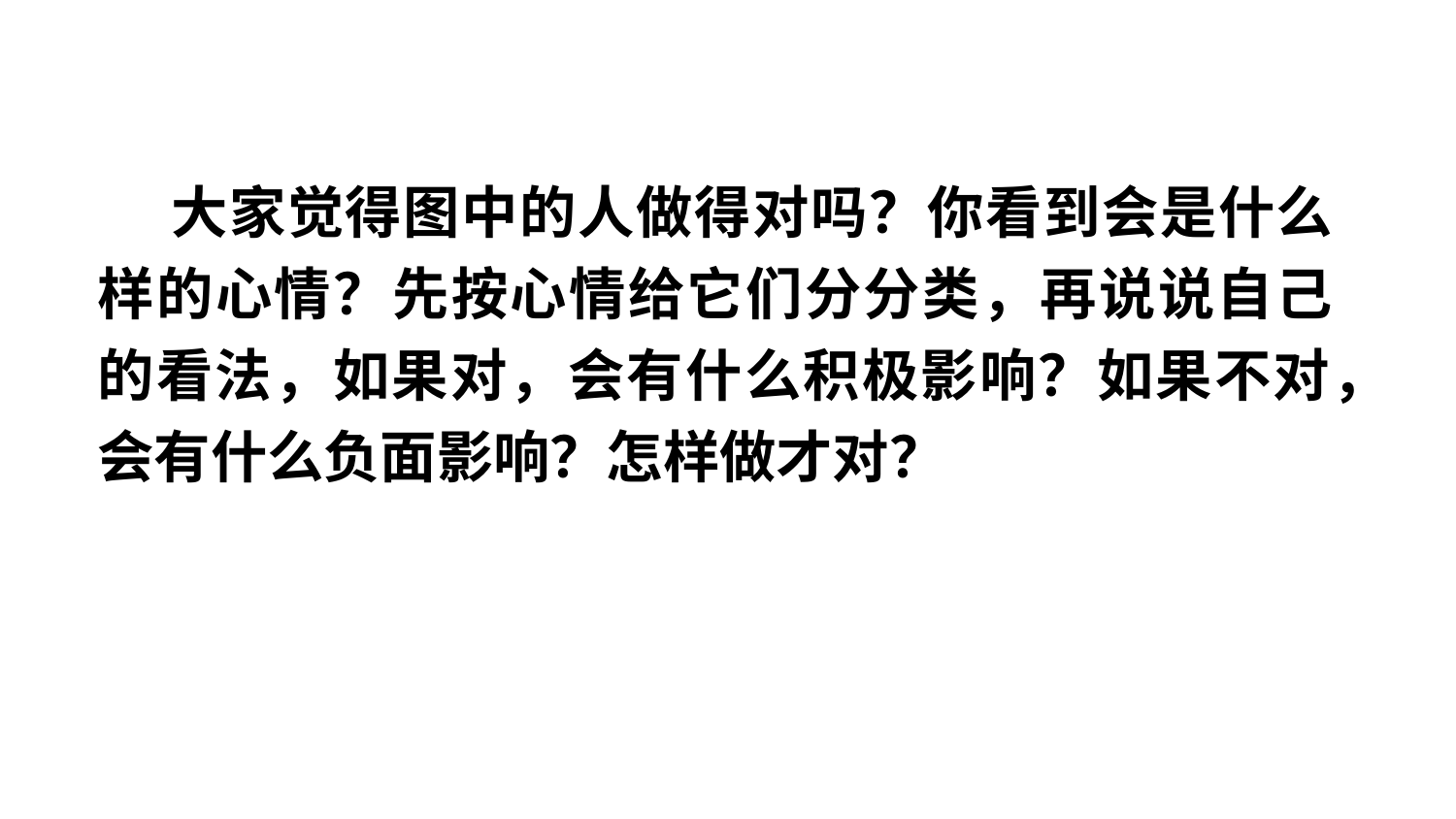

大家觉得图中的人做得对吗？你看到会是什么样的心情？先按心情给它们分分类，再说说自己的看法，如果对，会有什么积极影响？如果不对，会有什么负面影响？怎样做才对？